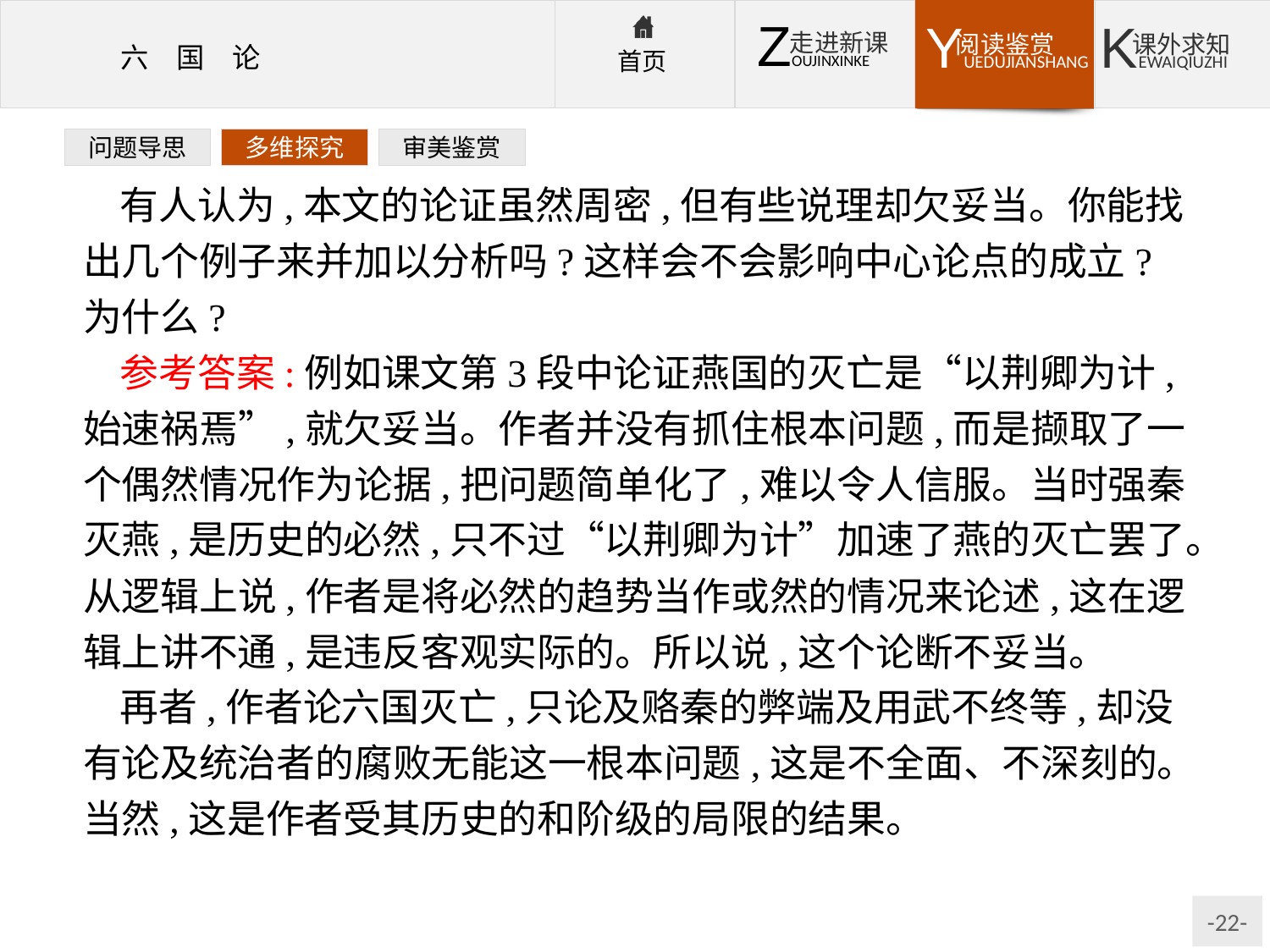

问题导思
多维探究
审美鉴赏
有人认为,本文的论证虽然周密,但有些说理却欠妥当。你能找出几个例子来并加以分析吗?这样会不会影响中心论点的成立?为什么?
参考答案:例如课文第3段中论证燕国的灭亡是“以荆卿为计,始速祸焉”,就欠妥当。作者并没有抓住根本问题,而是撷取了一个偶然情况作为论据,把问题简单化了,难以令人信服。当时强秦灭燕,是历史的必然,只不过“以荆卿为计”加速了燕的灭亡罢了。从逻辑上说,作者是将必然的趋势当作或然的情况来论述,这在逻辑上讲不通,是违反客观实际的。所以说,这个论断不妥当。
再者,作者论六国灭亡,只论及赂秦的弊端及用武不终等,却没有论及统治者的腐败无能这一根本问题,这是不全面、不深刻的。当然,这是作者受其历史的和阶级的局限的结果。